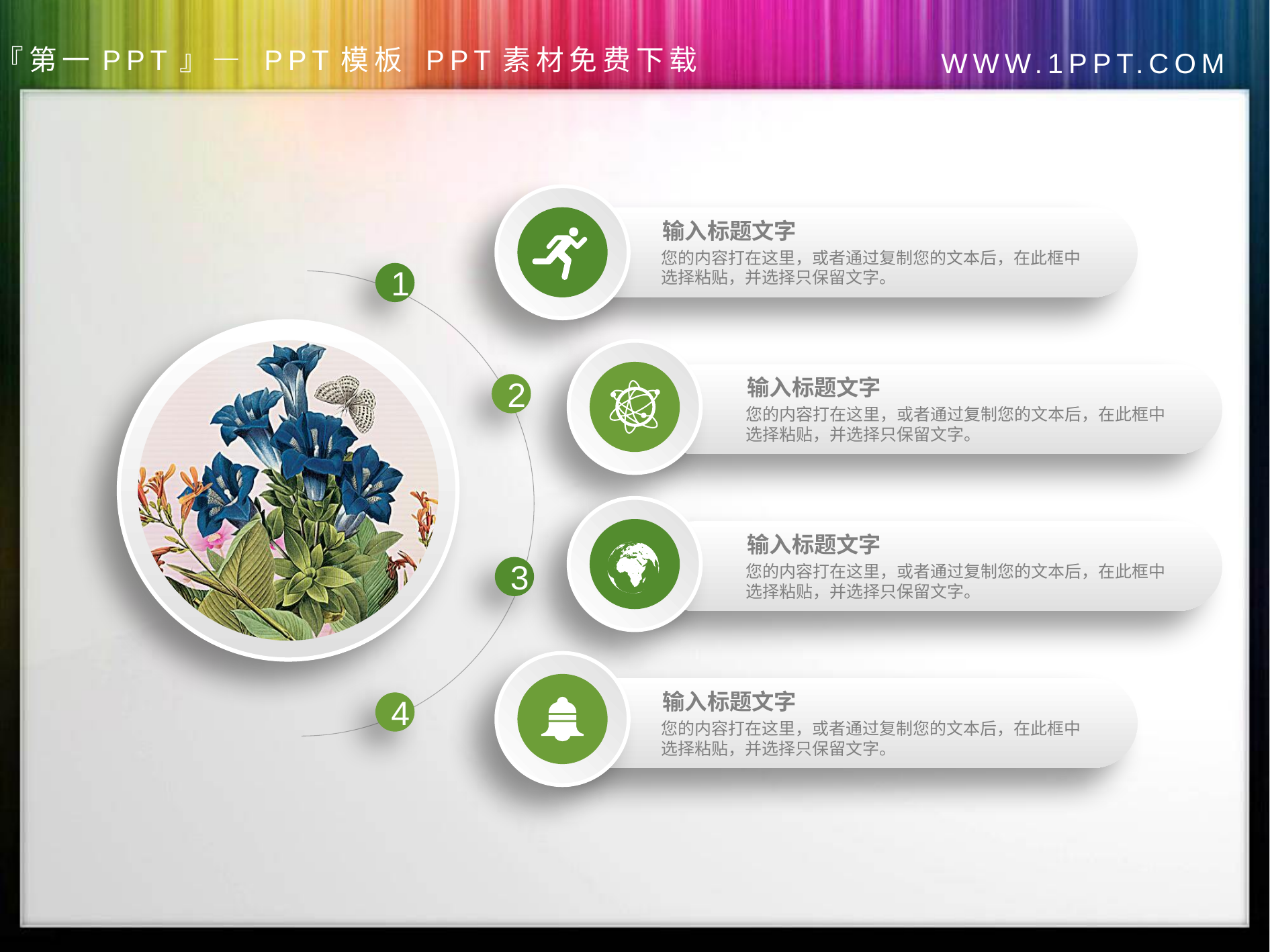

输入标题文字
您的内容打在这里，或者通过复制您的文本后，在此框中选择粘贴，并选择只保留文字。
1

输入标题文字
2
您的内容打在这里，或者通过复制您的文本后，在此框中选择粘贴，并选择只保留文字。

输入标题文字
您的内容打在这里，或者通过复制您的文本后，在此框中选择粘贴，并选择只保留文字。
3

输入标题文字
4
您的内容打在这里，或者通过复制您的文本后，在此框中选择粘贴，并选择只保留文字。